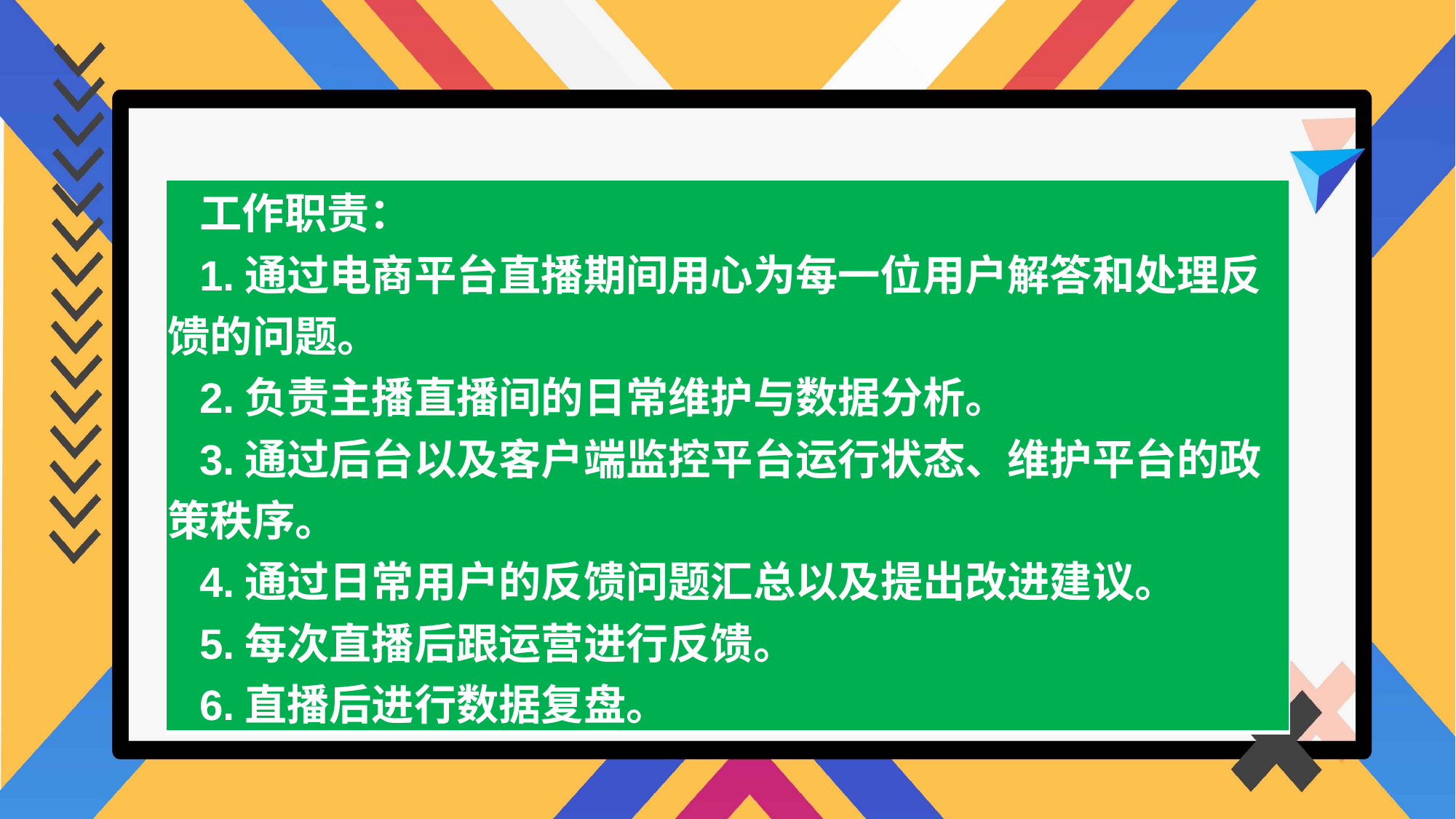

| 工作职责： 1.通过电商平台直播期间用心为每一位用户解答和处理反馈的问题。 2.负责主播直播间的日常维护与数据分析。 3.通过后台以及客户端监控平台运行状态、维护平台的政策秩序。 4.通过日常用户的反馈问题汇总以及提出改进建议。 5.每次直播后跟运营进行反馈。 6.直播后进行数据复盘。 |
| --- |